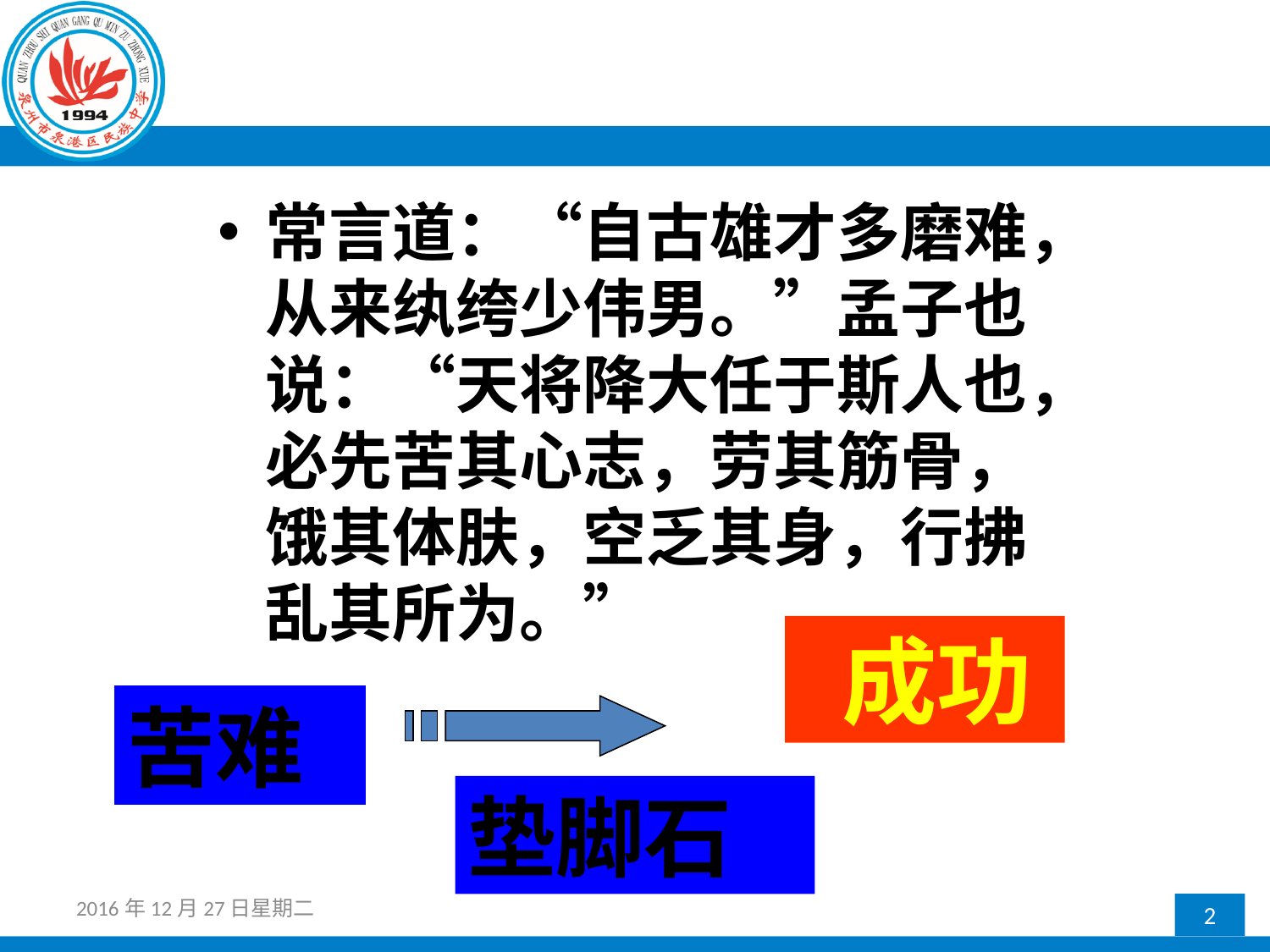

常言道：“自古雄才多磨难，从来纨绔少伟男。”孟子也说：“天将降大任于斯人也，必先苦其心志，劳其筋骨，饿其体肤，空乏其身，行拂乱其所为。”
 成功

苦难

垫脚石
2016年12月27日星期二